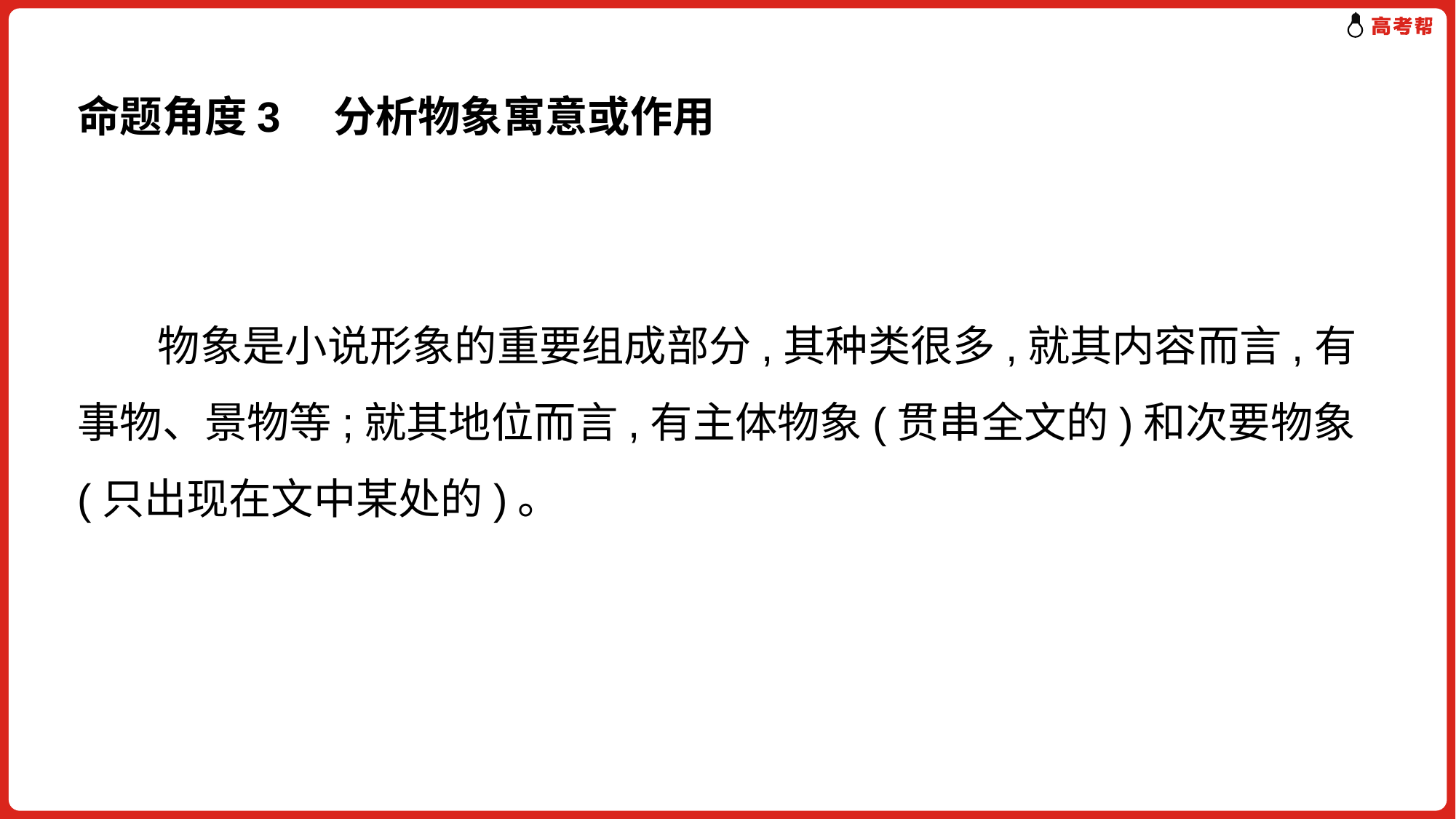

命题角度3　分析物象寓意或作用

　    物象是小说形象的重要组成部分,其种类很多,就其内容而言,有事物、景物等;就其地位而言,有主体物象(贯串全文的)和次要物象(只出现在文中某处的)。